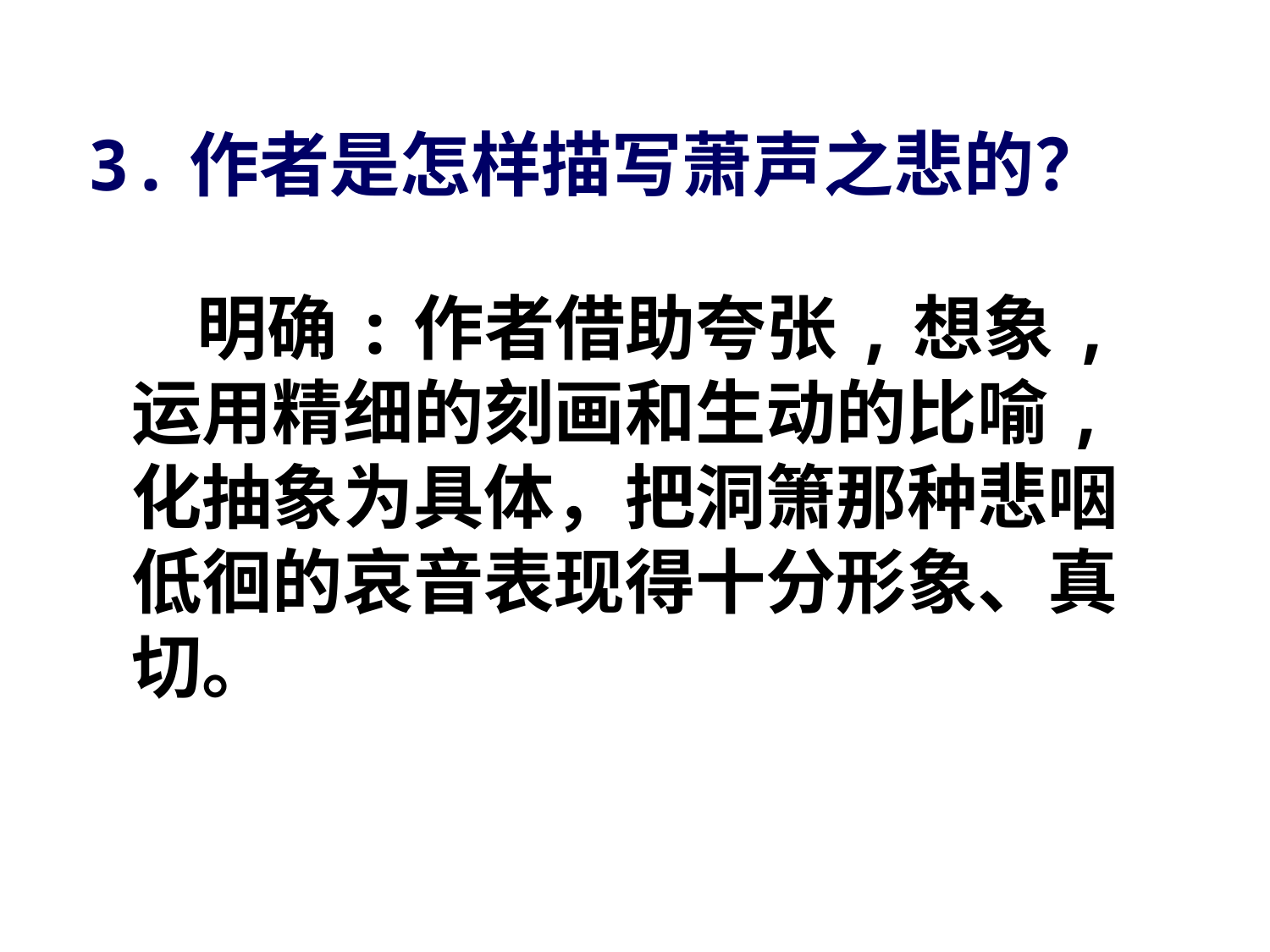

3.作者是怎样描写萧声之悲的？
   明确:作者借助夸张,想象,运用精细的刻画和生动的比喻,化抽象为具体，把洞箫那种悲咽低徊的哀音表现得十分形象、真切。